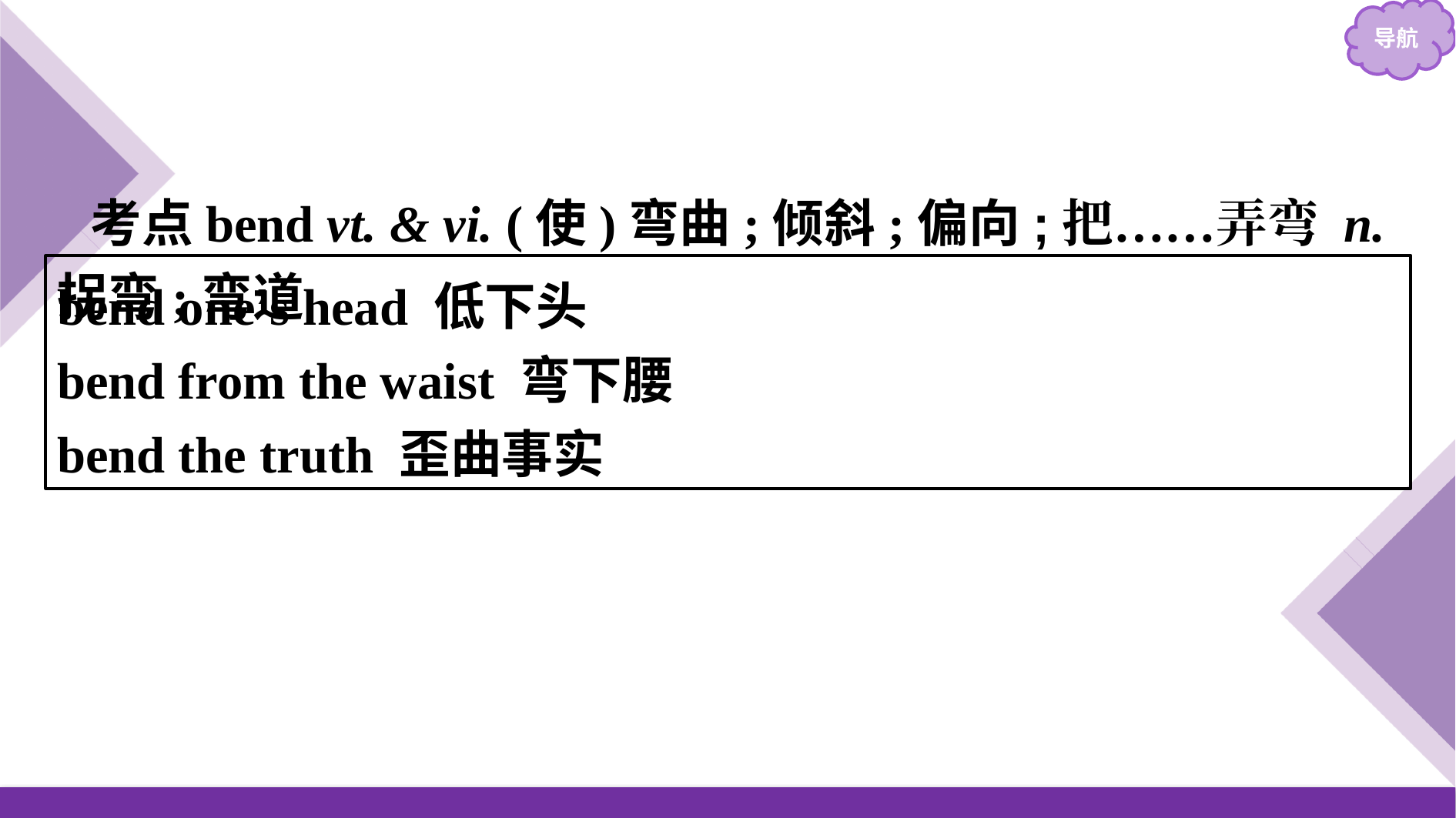

考点bend vt. & vi. (使)弯曲;倾斜;偏向;把……弄弯 n. 拐弯;弯道
bend one’s head 低下头
bend from the waist 弯下腰
bend the truth 歪曲事实